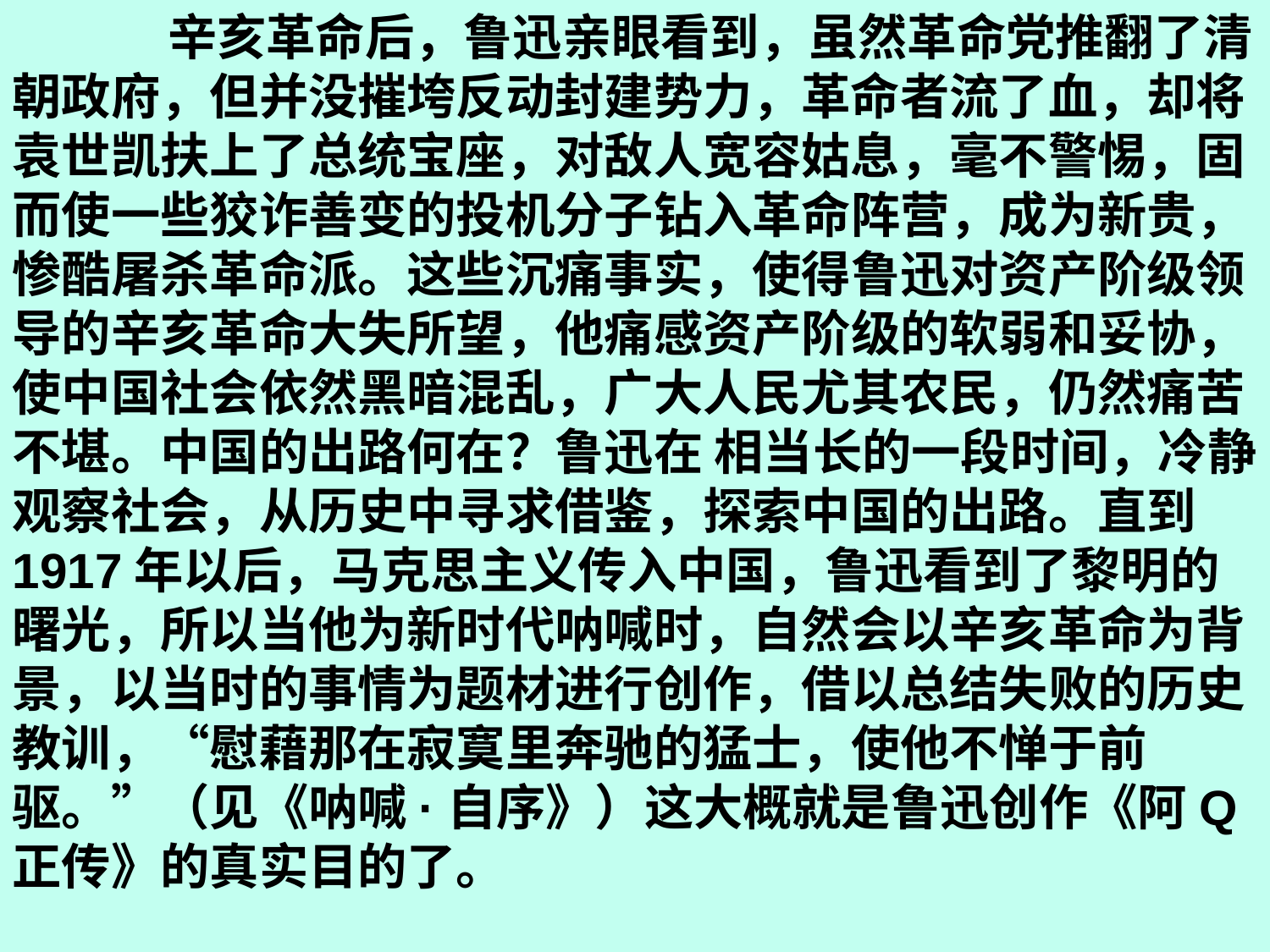

辛亥革命后，鲁迅亲眼看到，虽然革命党推翻了清朝政府，但并没摧垮反动封建势力，革命者流了血，却将袁世凯扶上了总统宝座，对敌人宽容姑息，毫不警惕，固而使一些狡诈善变的投机分子钻入革命阵营，成为新贵，惨酷屠杀革命派。这些沉痛事实，使得鲁迅对资产阶级领导的辛亥革命大失所望，他痛感资产阶级的软弱和妥协，使中国社会依然黑暗混乱，广大人民尤其农民，仍然痛苦不堪。中国的出路何在？鲁迅在 相当长的一段时间，冷静观察社会，从历史中寻求借鉴，探索中国的出路。直到1917年以后，马克思主义传入中国，鲁迅看到了黎明的曙光，所以当他为新时代呐喊时，自然会以辛亥革命为背景，以当时的事情为题材进行创作，借以总结失败的历史教训，“慰藉那在寂寞里奔驰的猛士，使他不惮于前驱。”（见《呐喊·自序》）这大概就是鲁迅创作《阿Q正传》的真实目的了。